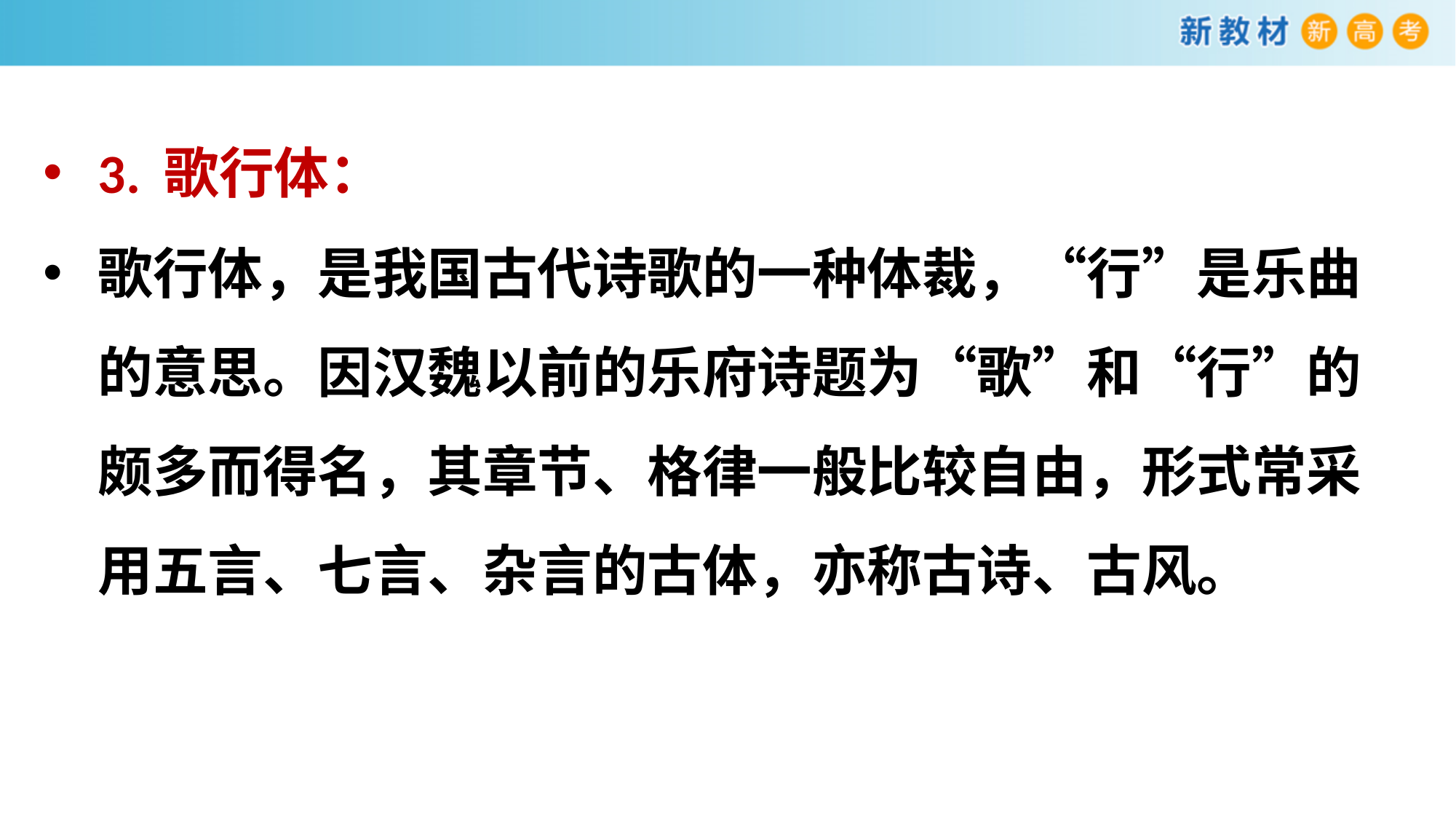

3. 歌行体：
歌行体，是我国古代诗歌的一种体裁，“行”是乐曲的意思。因汉魏以前的乐府诗题为“歌”和“行”的颇多而得名，其章节、格律一般比较自由，形式常采用五言、七言、杂言的古体，亦称古诗、古风。